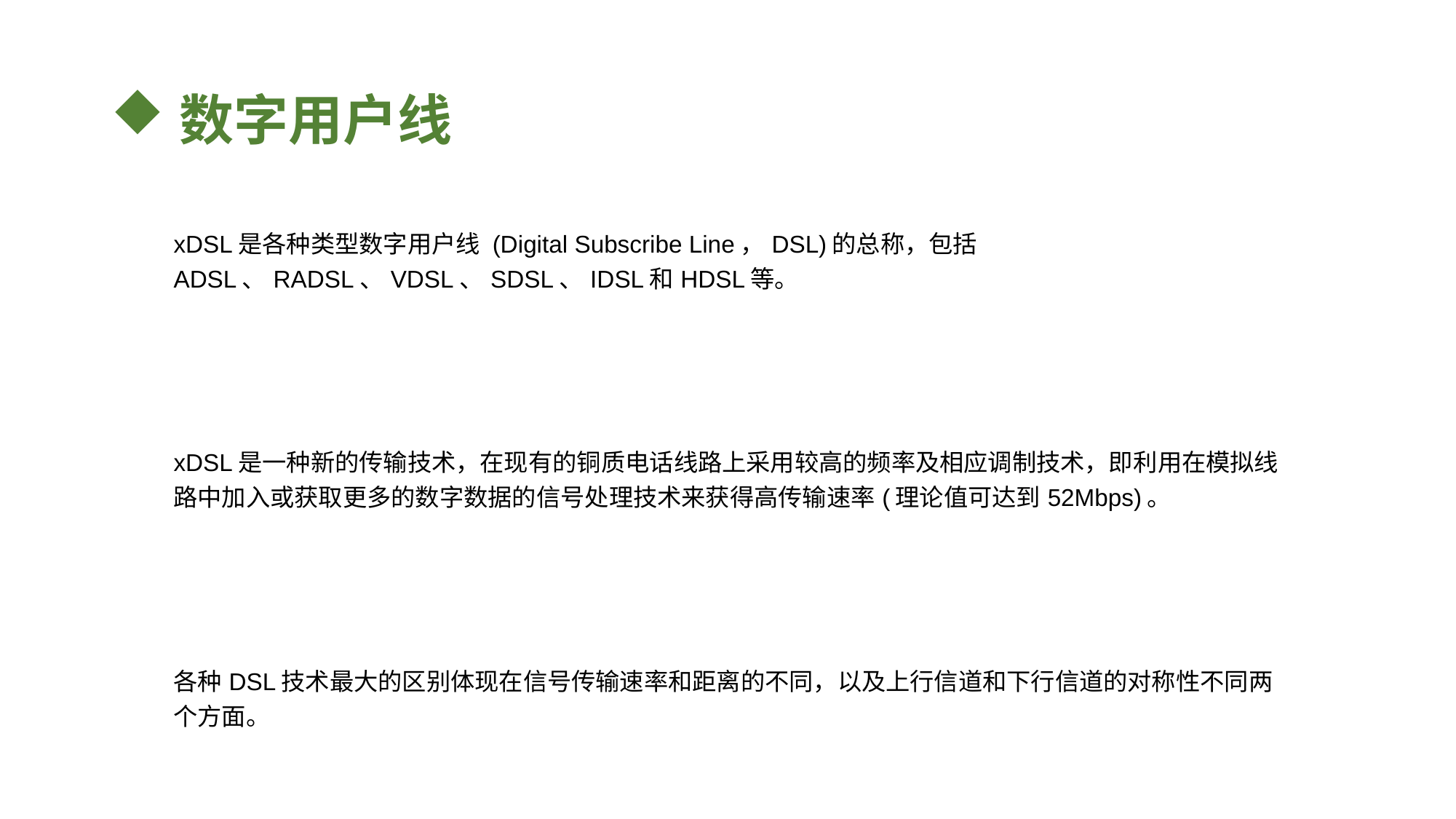

# 数字用户线
xDSL是各种类型数字用户线 (Digital Subscribe Line，DSL)的总称，包括ADSL、RADSL、VDSL、SDSL、IDSL和HDSL等。
xDSL是一种新的传输技术，在现有的铜质电话线路上采用较高的频率及相应调制技术，即利用在模拟线路中加入或获取更多的数字数据的信号处理技术来获得高传输速率(理论值可达到52Mbps)。
各种DSL技术最大的区别体现在信号传输速率和距离的不同，以及上行信道和下行信道的对称性不同两个方面。